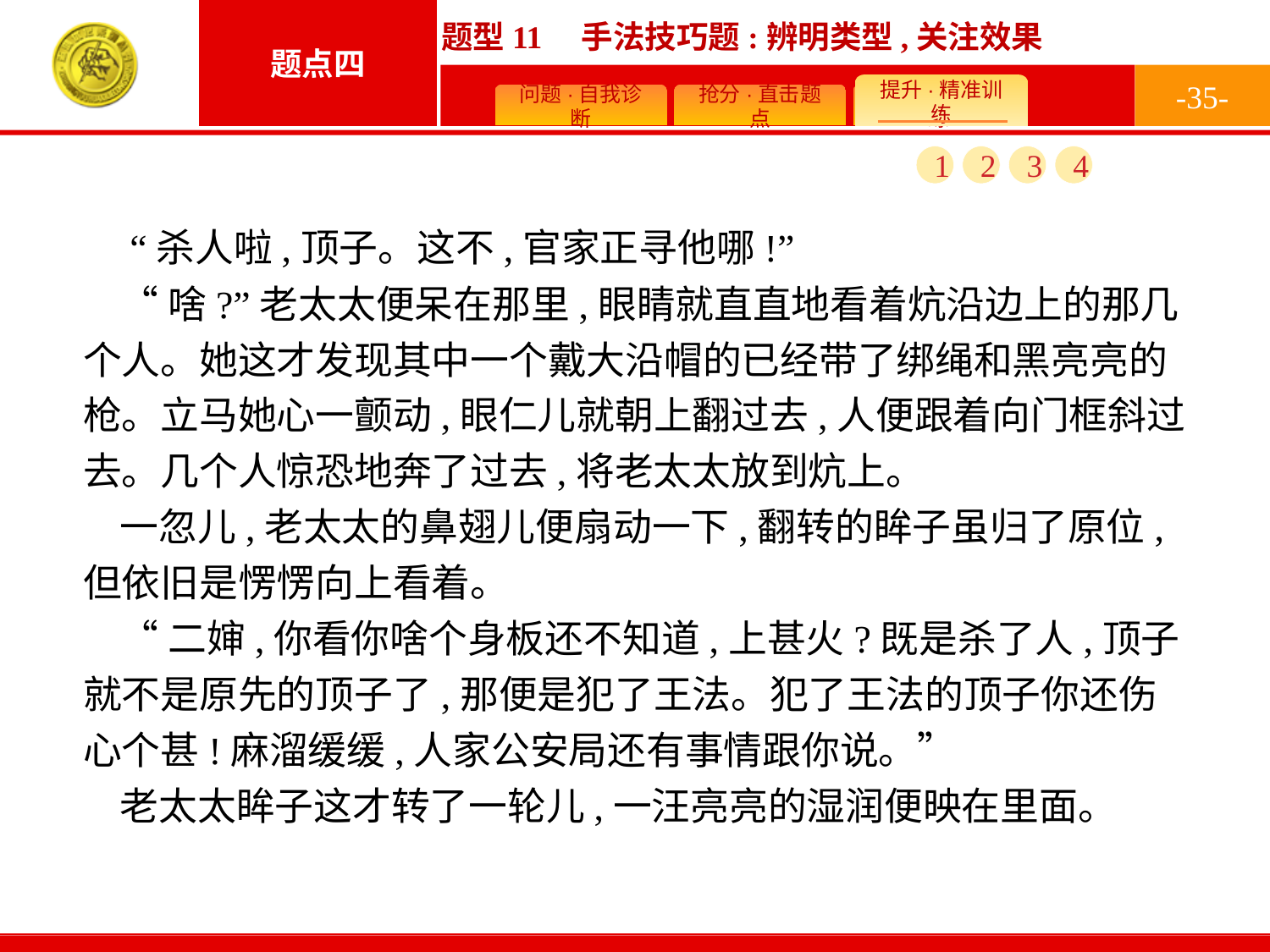

-35-
1
2
3
4
 “杀人啦,顶子。这不,官家正寻他哪!”
“啥?”老太太便呆在那里,眼睛就直直地看着炕沿边上的那几个人。她这才发现其中一个戴大沿帽的已经带了绑绳和黑亮亮的枪。立马她心一颤动,眼仁儿就朝上翻过去,人便跟着向门框斜过去。几个人惊恐地奔了过去,将老太太放到炕上。
一忽儿,老太太的鼻翅儿便扇动一下,翻转的眸子虽归了原位,但依旧是愣愣向上看着。
“二婶,你看你啥个身板还不知道,上甚火?既是杀了人,顶子就不是原先的顶子了,那便是犯了王法。犯了王法的顶子你还伤心个甚!麻溜缓缓,人家公安局还有事情跟你说。”
老太太眸子这才转了一轮儿,一汪亮亮的湿润便映在里面。